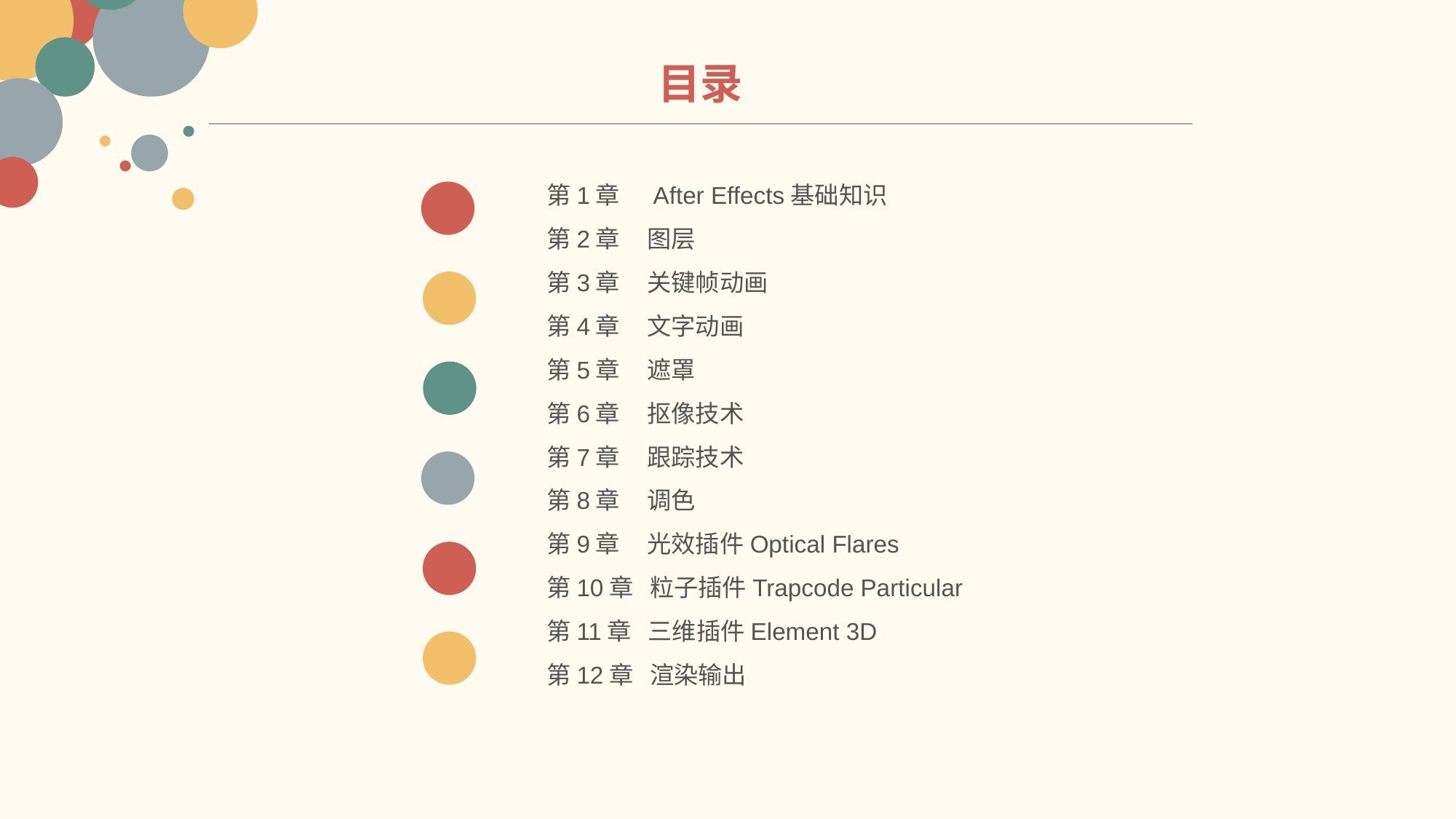

目录
第1章     After Effects基础知识
第2章     图层
第3章     关键帧动画
第4章     文字动画
第5章     遮罩
第6章     抠像技术
第7章     跟踪技术
第8章     调色
第9章     光效插件Optical Flares
第10章   粒子插件Trapcode Particular
第11章   三维插件Element 3D
第12章   渲染输出